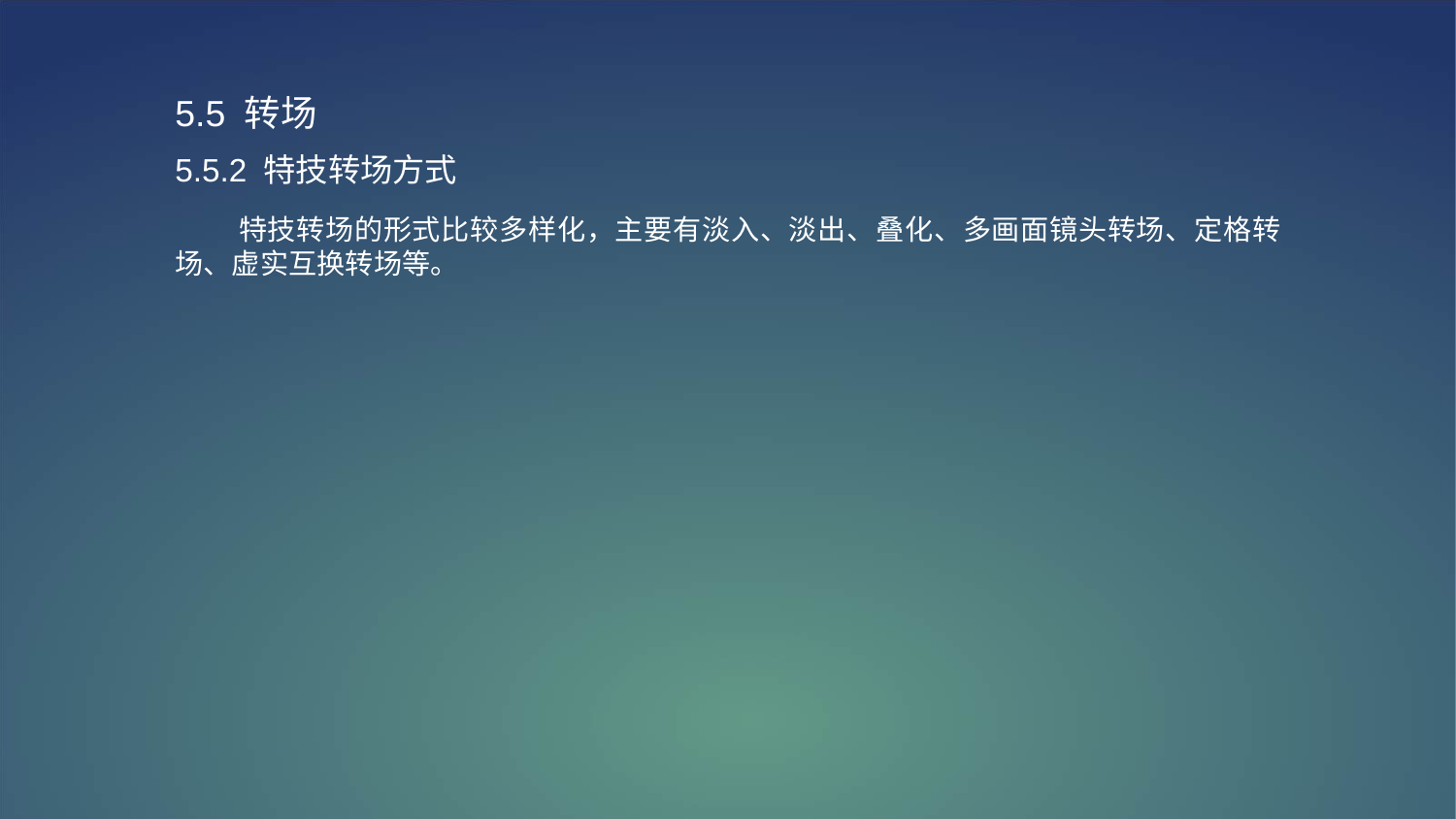

5.5 转场
5.5.2 特技转场方式
  特技转场的形式比较多样化，主要有淡入、淡出、叠化、多画面镜头转场、定格转场、虚实互换转场等。